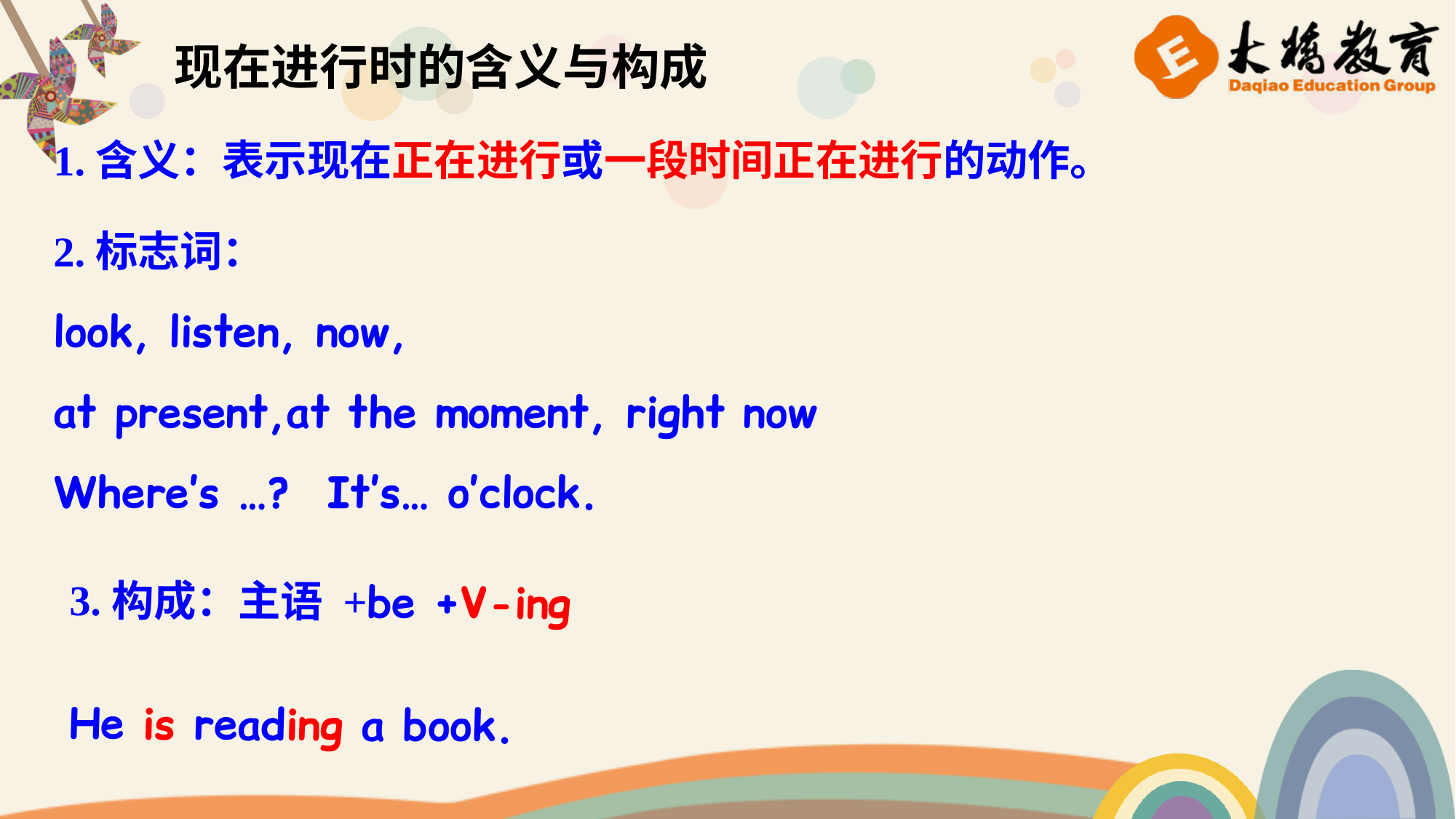

现在进行时的含义与构成
1.含义：表示现在正在进行或一段时间正在进行的动作。
2.标志词：
look, listen, now,
at present,at the moment, right now
Where’s …?  It’s… o’clock.

3.构成：主语 +be +V-ing
He is reading a book.